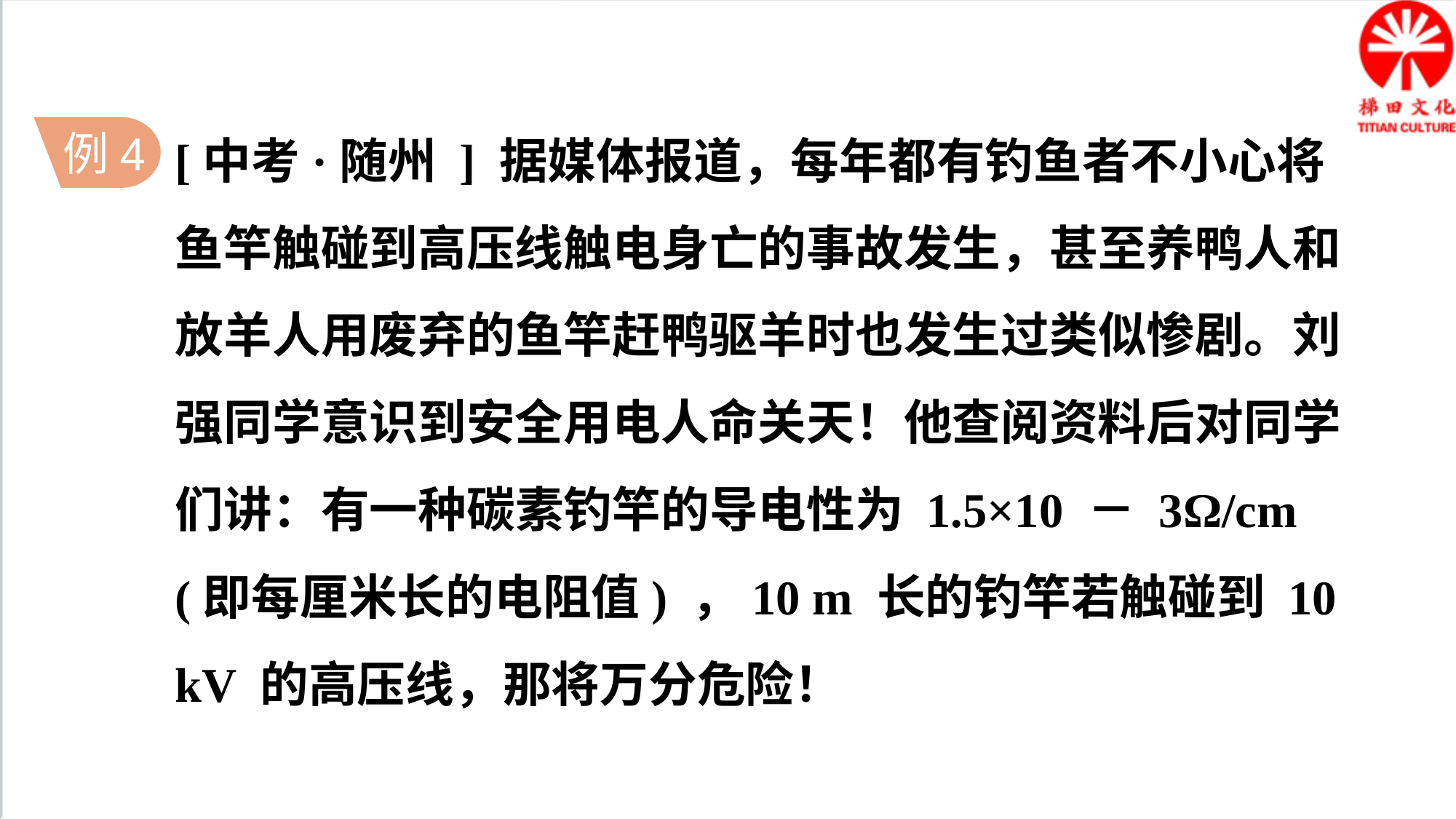

[中考·随州 ] 据媒体报道，每年都有钓鱼者不小心将鱼竿触碰到高压线触电身亡的事故发生，甚至养鸭人和放羊人用废弃的鱼竿赶鸭驱羊时也发生过类似惨剧。刘强同学意识到安全用电人命关天！他查阅资料后对同学们讲：有一种碳素钓竿的导电性为 1.5×10 － 3Ω/cm (即每厘米长的电阻值) ，10 m 长的钓竿若触碰到 10 kV 的高压线，那将万分危险！
例4